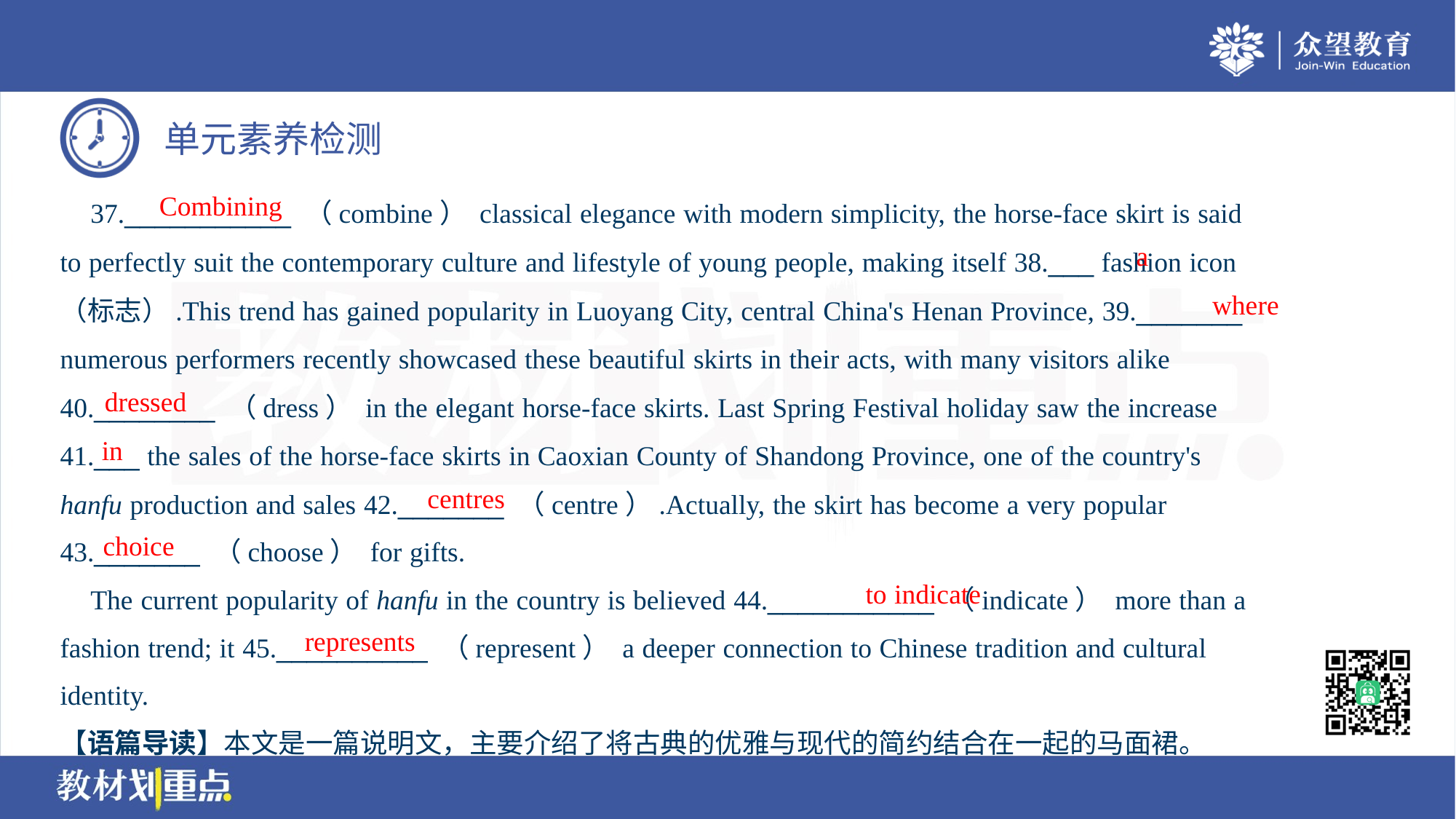

Combining
    37.___________ （combine） classical elegance with modern simplicity, the horse-face skirt is said
to perfectly suit the contemporary culture and lifestyle of young people, making itself 38.___ fashion icon
（标志）.This trend has gained popularity in Luoyang City, central China's Henan Province, 39._______
numerous performers recently showcased these beautiful skirts in their acts, with many visitors alike
40.________ （dress） in the elegant horse-face skirts. Last Spring Festival holiday saw the increase
41.___ the sales of the horse-face skirts in Caoxian County of Shandong Province, one of the country's
hanfu production and sales 42._______ （centre）.Actually, the skirt has become a very popular
43._______ （choose） for gifts.
a
where
dressed
in
centres
choice
to indicate
    The current popularity of hanfu in the country is believed 44.___________ （indicate） more than a
fashion trend; it 45.__________ （represent） a deeper connection to Chinese tradition and cultural
identity.
represents
【语篇导读】本文是一篇说明文，主要介绍了将古典的优雅与现代的简约结合在一起的马面裙。